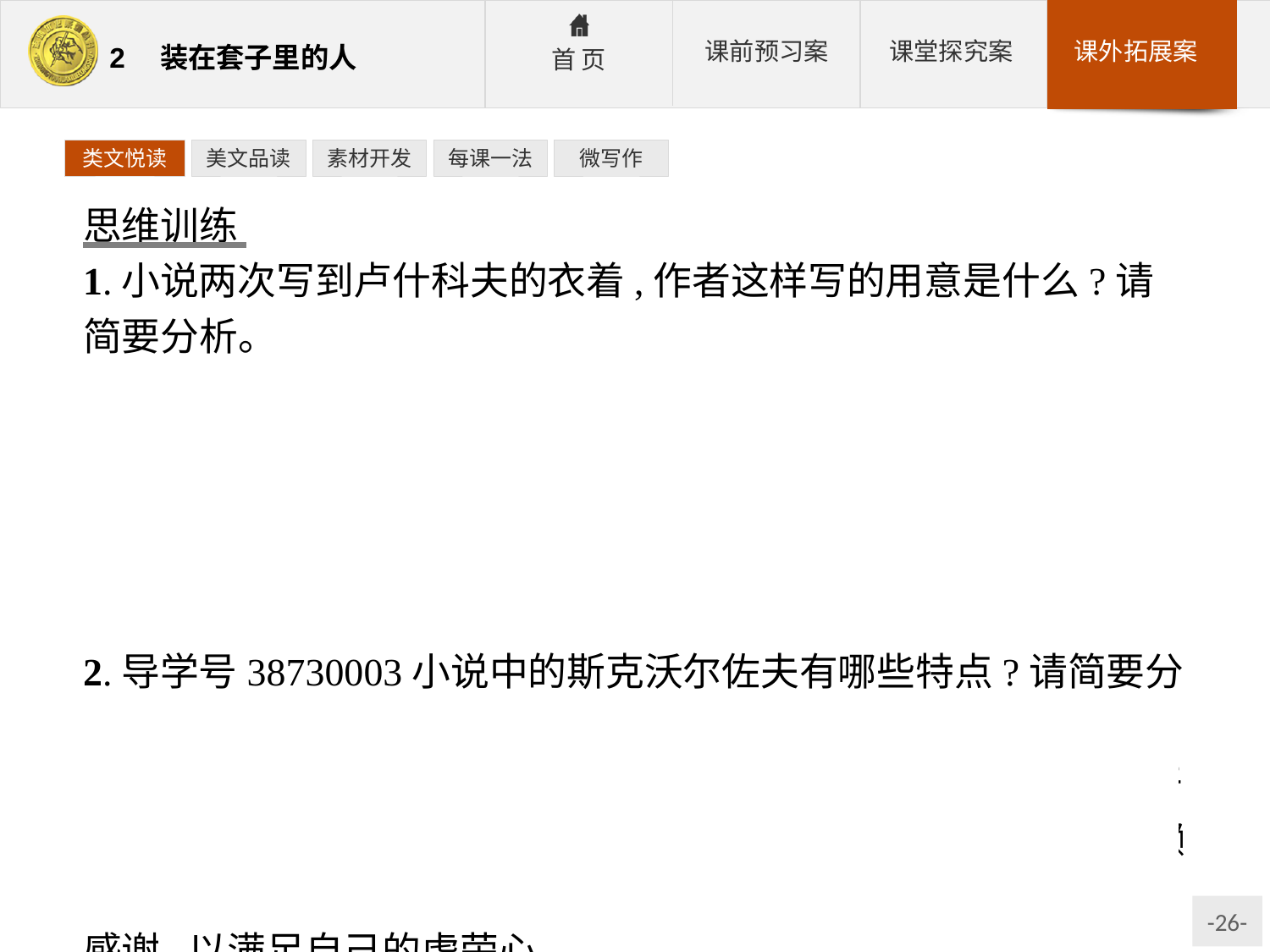

类文悦读
美文品读
素材开发
每课一法
微写作
思维训练
1.小说两次写到卢什科夫的衣着,作者这样写的用意是什么?请简要分析。
参考答案:①第一次描写卢什科夫的衣着,表现了他生活无依的惨况,突出了他乞丐一般的落魄气质。②第二次描写卢什科夫的衣着,表现了他生活有了着落,并且已经有了更高的追求。③两次关于衣着的描写形成对比,表现了卢什科夫生活状况的变化,侧面表现了斯克沃尔佐夫和奥莉加帮助卢什科夫所产生的积极效果。
2.导学号38730003小说中的斯克沃尔佐夫有哪些特点?请简要分析。
参考答案:①有同情心,乐于周济穷人。他让卢什科夫到自己家干活,并给他介绍一份抄写工作。②痛恨撒谎欺骗,痛恨为自己的懒惰寻找借口的人。③喜欢自我夸耀,希望自己的善举得到别人的感谢,以满足自己的虚荣心。